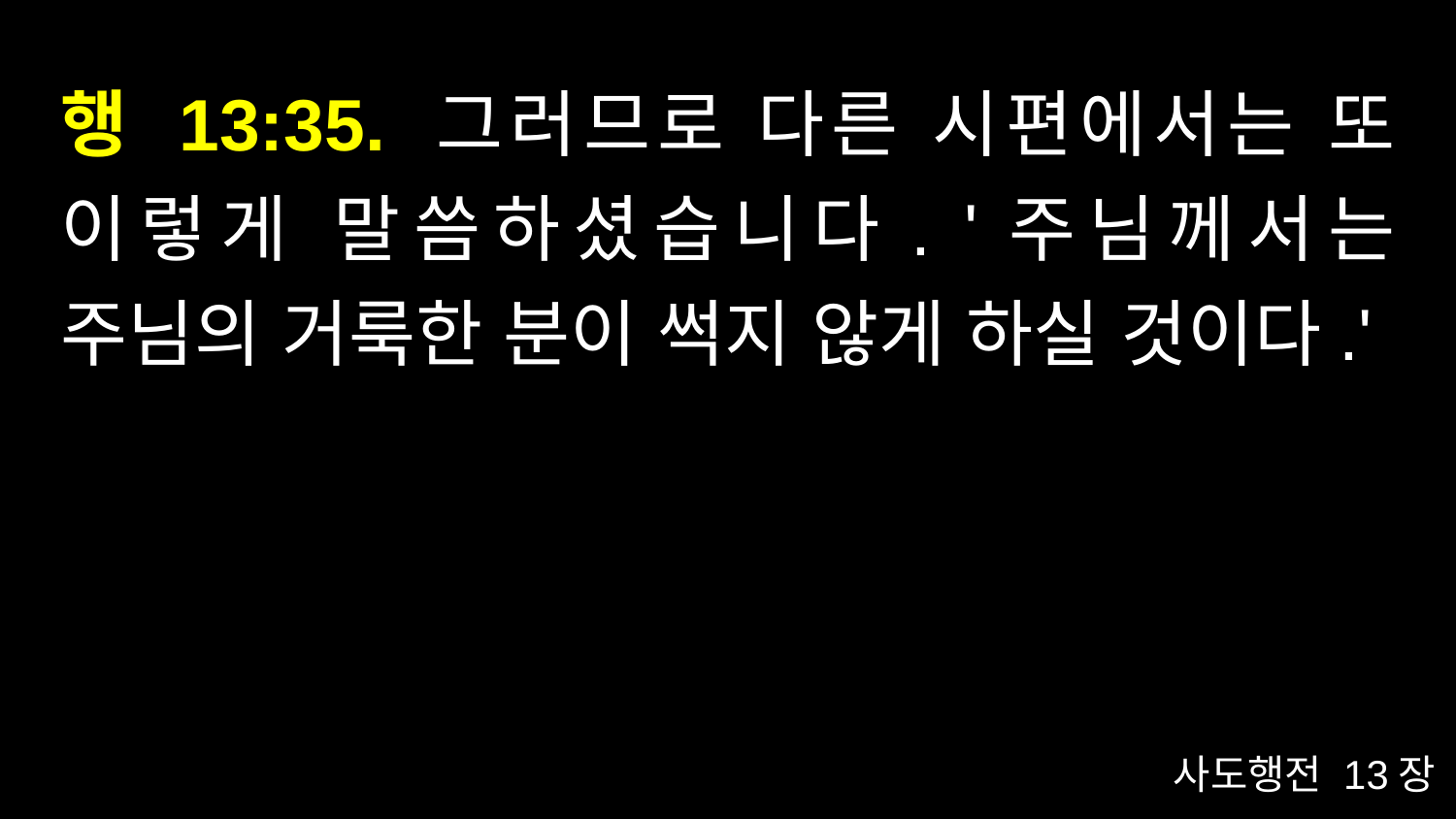

# 행 13:35. 그러므로 다른 시편에서는 또 이렇게 말씀하셨습니다. '주님께서는 주님의 거룩한 분이 썩지 않게 하실 것이다.'
사도행전 13장